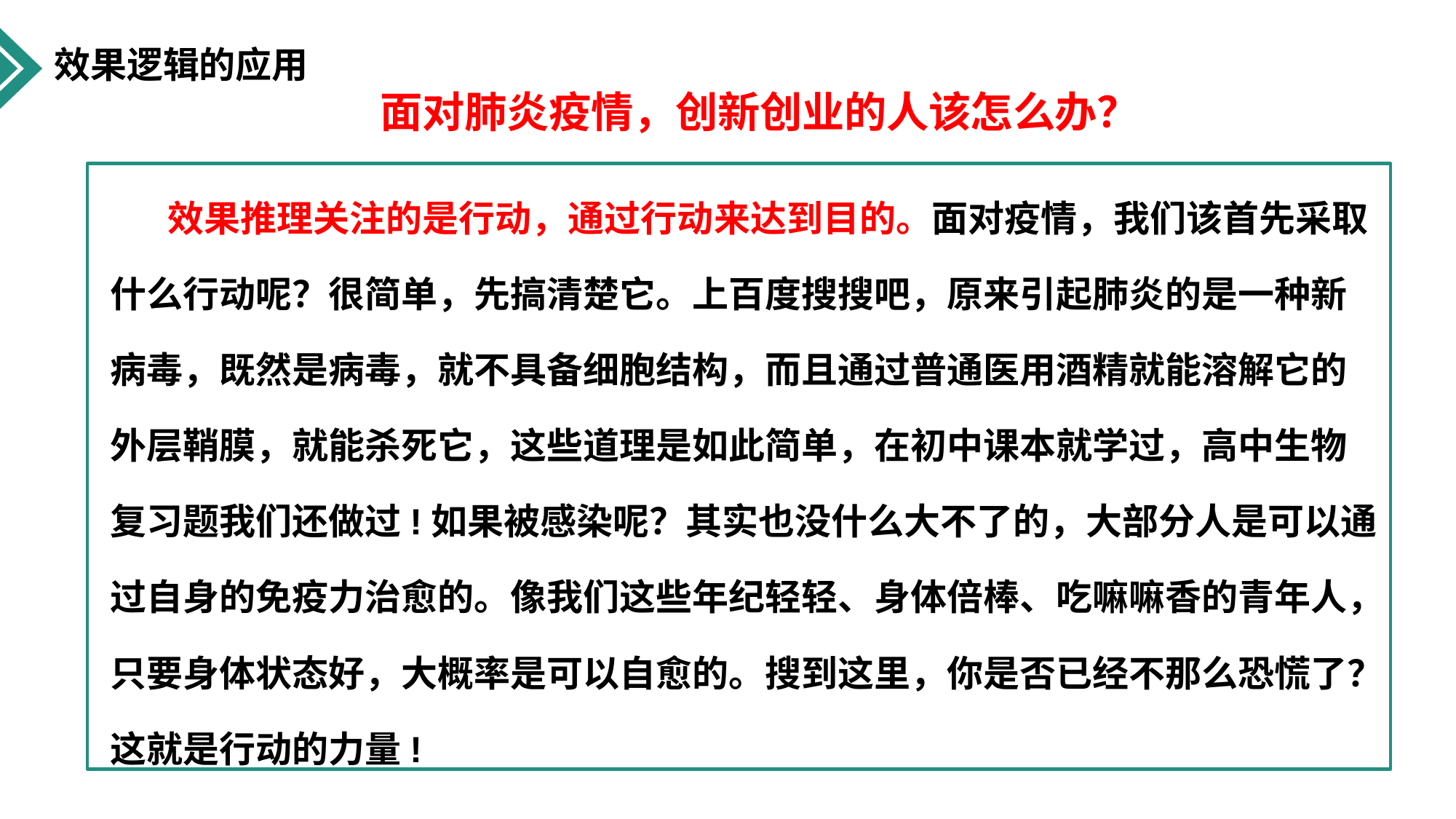

效果逻辑的应用
面对肺炎疫情，创新创业的人该怎么办？
      效果推理关注的是行动，通过行动来达到目的。面对疫情，我们该首先采取什么行动呢？很简单，先搞清楚它。上百度搜搜吧，原来引起肺炎的是一种新病毒，既然是病毒，就不具备细胞结构，而且通过普通医用酒精就能溶解它的外层鞘膜，就能杀死它，这些道理是如此简单，在初中课本就学过，高中生物复习题我们还做过!如果被感染呢？其实也没什么大不了的，大部分人是可以通过自身的免疫力治愈的。像我们这些年纪轻轻、身体倍棒、吃嘛嘛香的青年人，只要身体状态好，大概率是可以自愈的。搜到这里，你是否已经不那么恐慌了？这就是行动的力量!